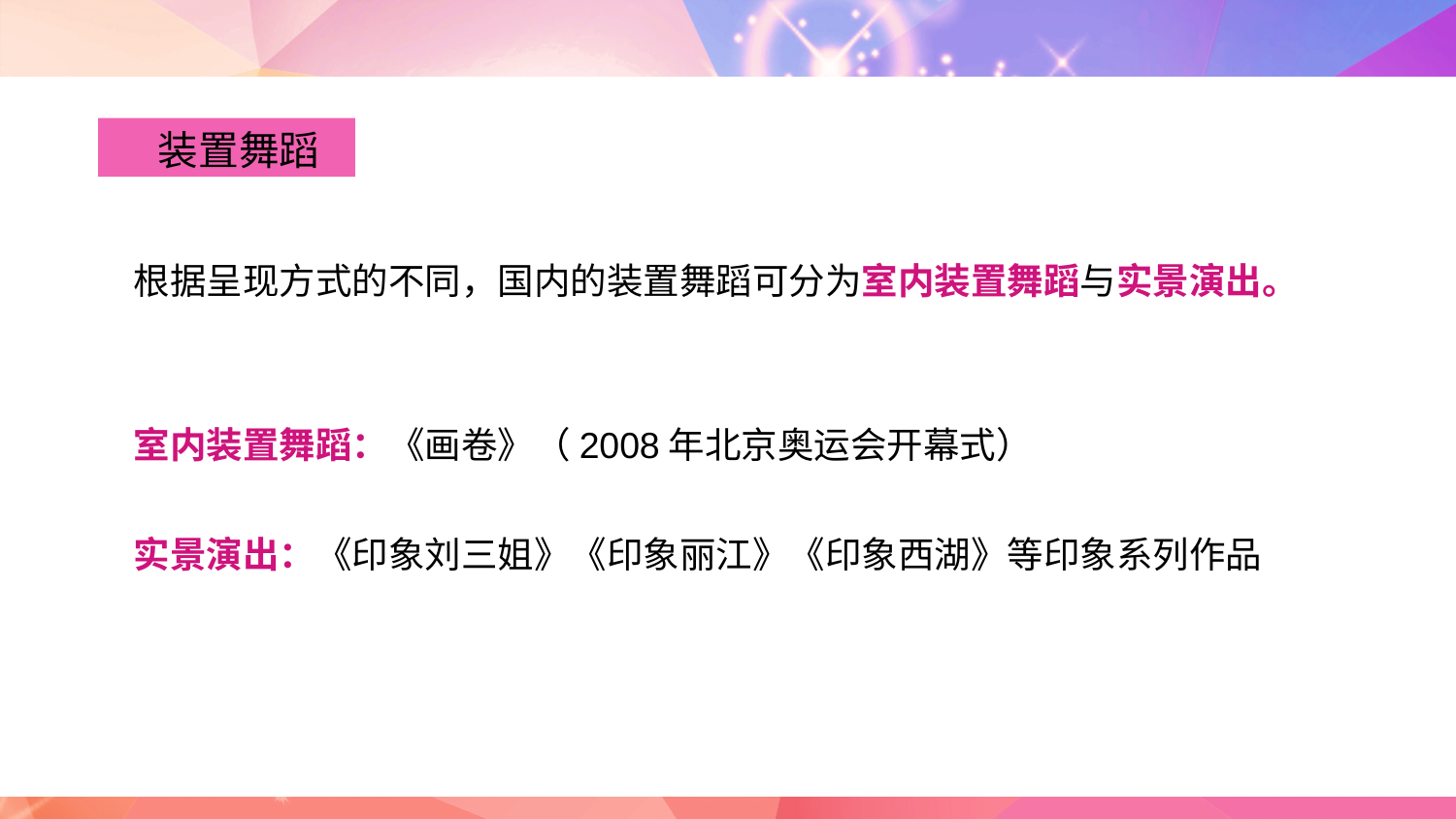

装置舞蹈
    根据呈现方式的不同，国内的装置舞蹈可分为室内装置舞蹈与实景演出。

    室内装置舞蹈：《画卷》（2008年北京奥运会开幕式）

    实景演出：《印象刘三姐》《印象丽江》《印象西湖》等印象系列作品